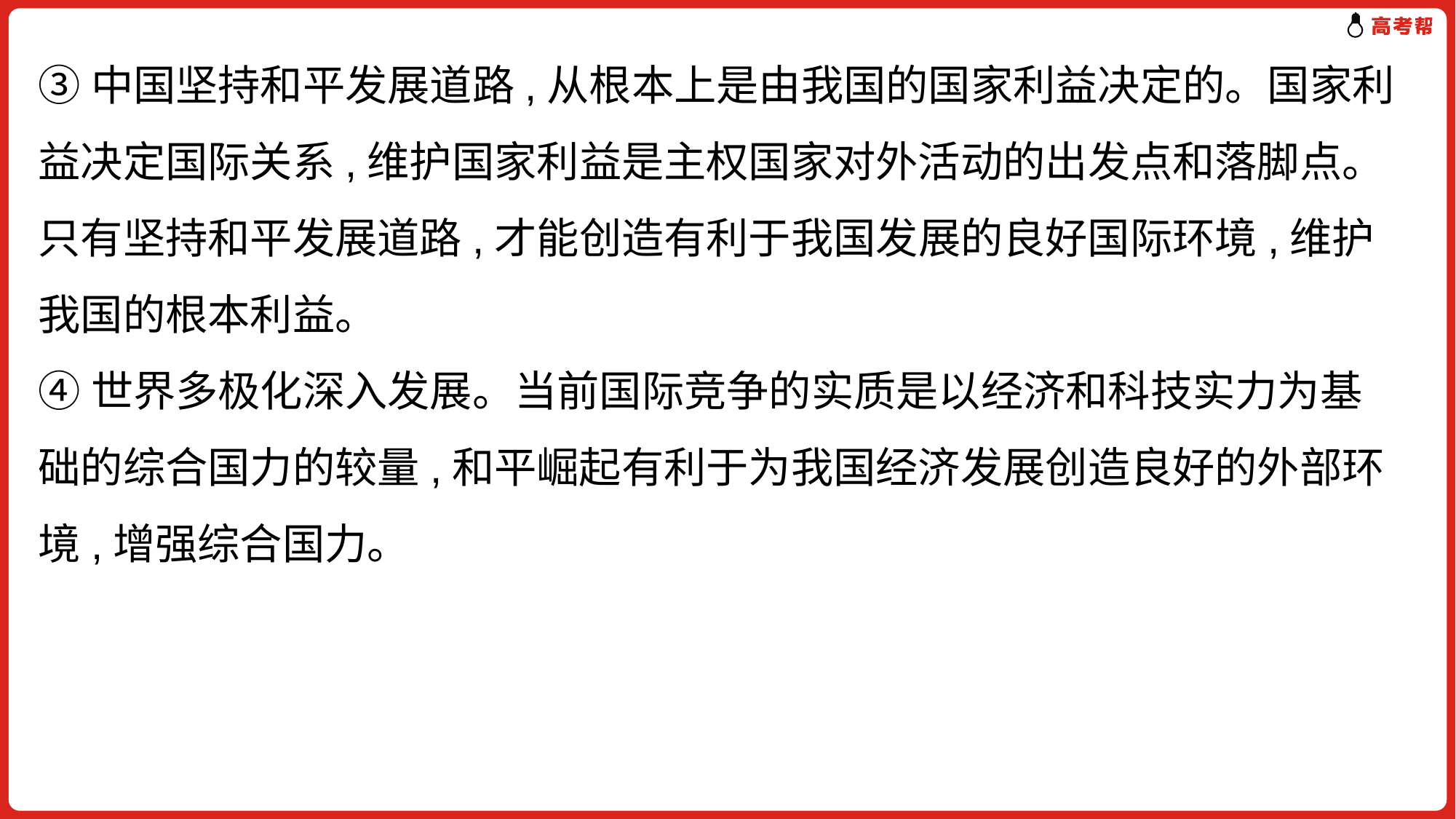

③中国坚持和平发展道路,从根本上是由我国的国家利益决定的。国家利益决定国际关系,维护国家利益是主权国家对外活动的出发点和落脚点。只有坚持和平发展道路,才能创造有利于我国发展的良好国际环境,维护我国的根本利益。
④世界多极化深入发展。当前国际竞争的实质是以经济和科技实力为基础的综合国力的较量,和平崛起有利于为我国经济发展创造良好的外部环境,增强综合国力。